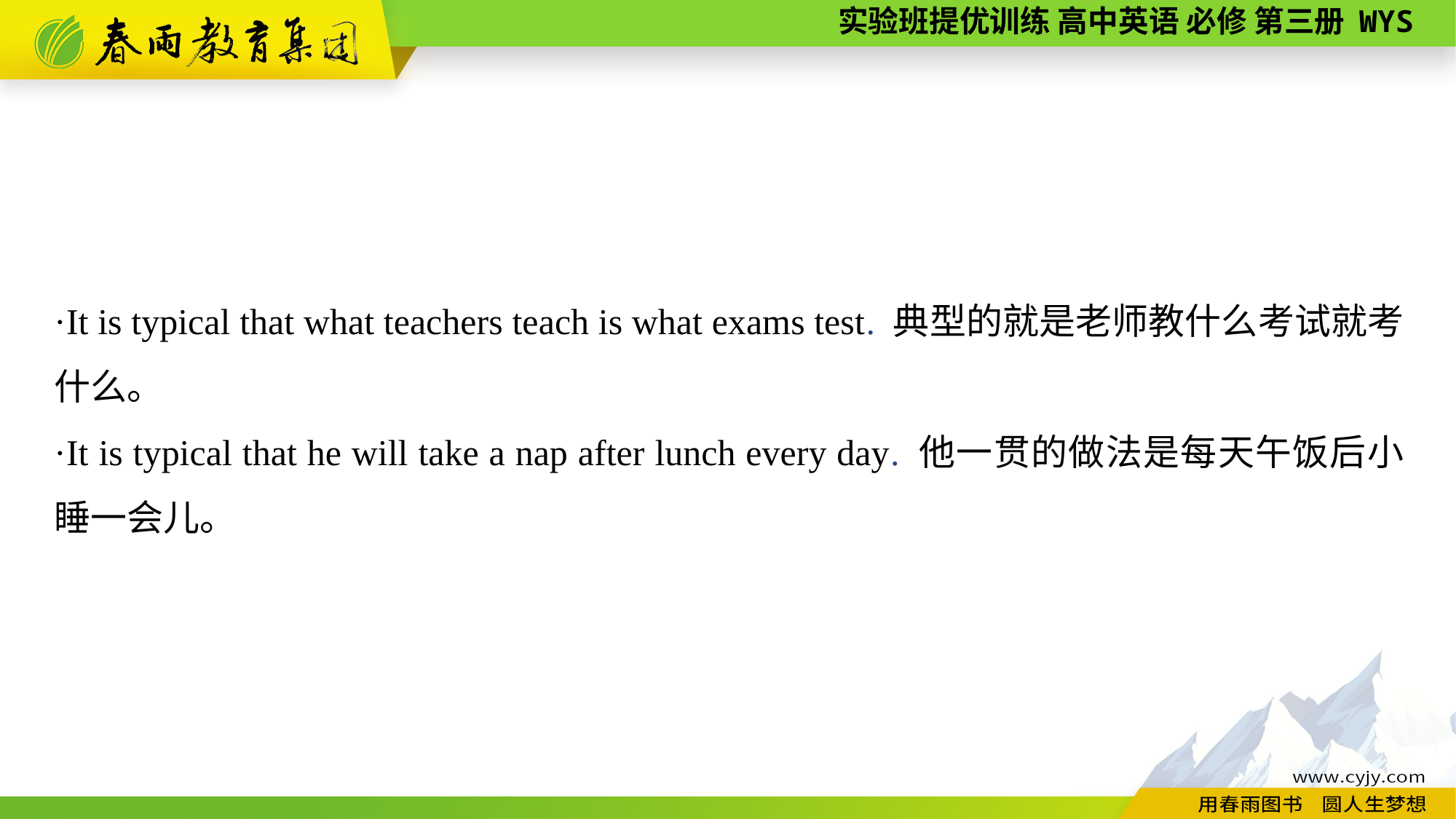

·It is typical that what teachers teach is what exams test. 典型的就是老师教什么考试就考什么。
·It is typical that he will take a nap after lunch every day. 他一贯的做法是每天午饭后小睡一会儿。